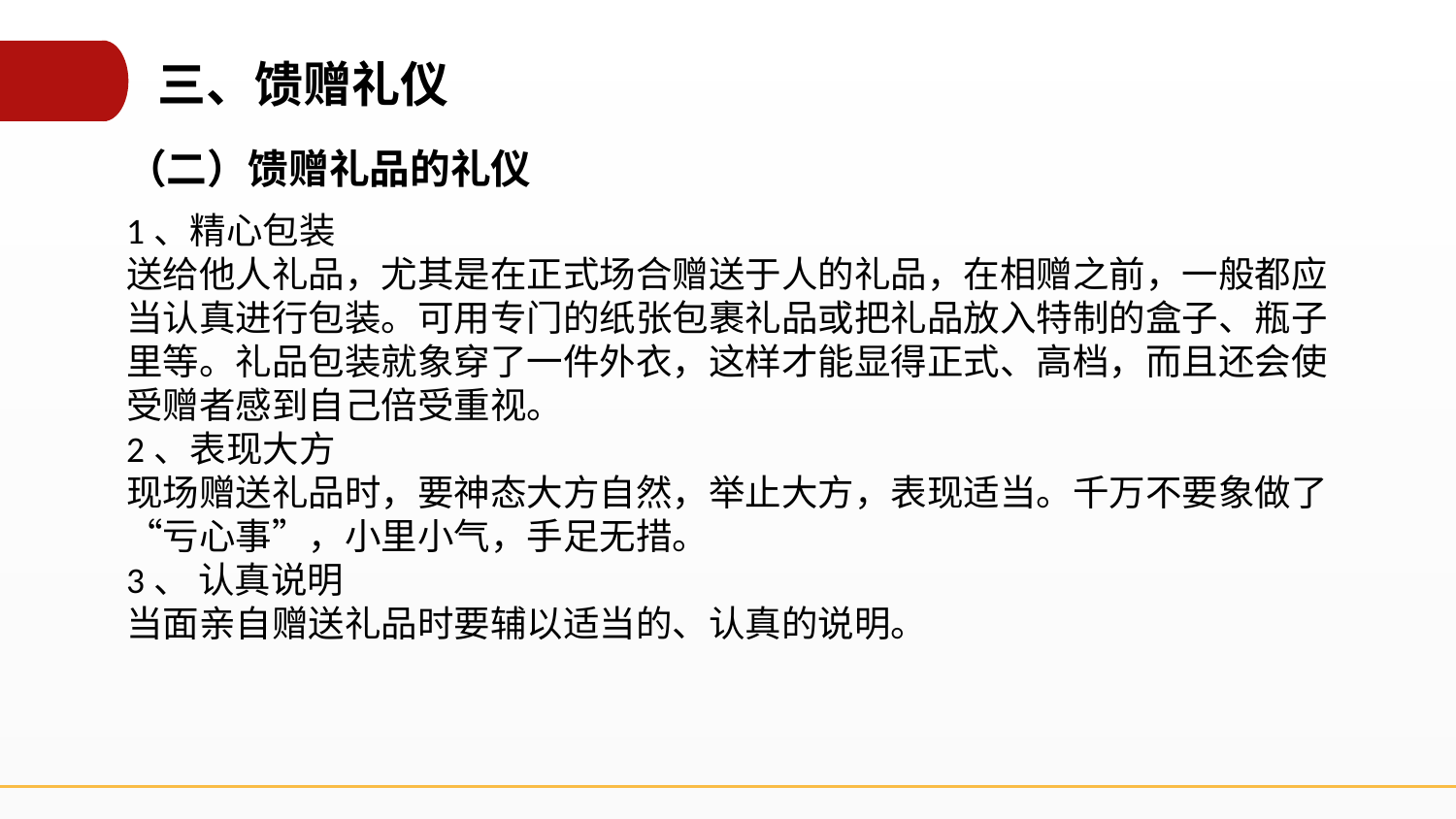

三、馈赠礼仪
（二）馈赠礼品的礼仪
1、精心包装
送给他人礼品，尤其是在正式场合赠送于人的礼品，在相赠之前，一般都应当认真进行包装。可用专门的纸张包裹礼品或把礼品放入特制的盒子、瓶子里等。礼品包装就象穿了一件外衣，这样才能显得正式、高档，而且还会使受赠者感到自己倍受重视。
2、表现大方
现场赠送礼品时，要神态大方自然，举止大方，表现适当。千万不要象做了“亏心事”，小里小气，手足无措。
3、 认真说明
当面亲自赠送礼品时要辅以适当的、认真的说明。